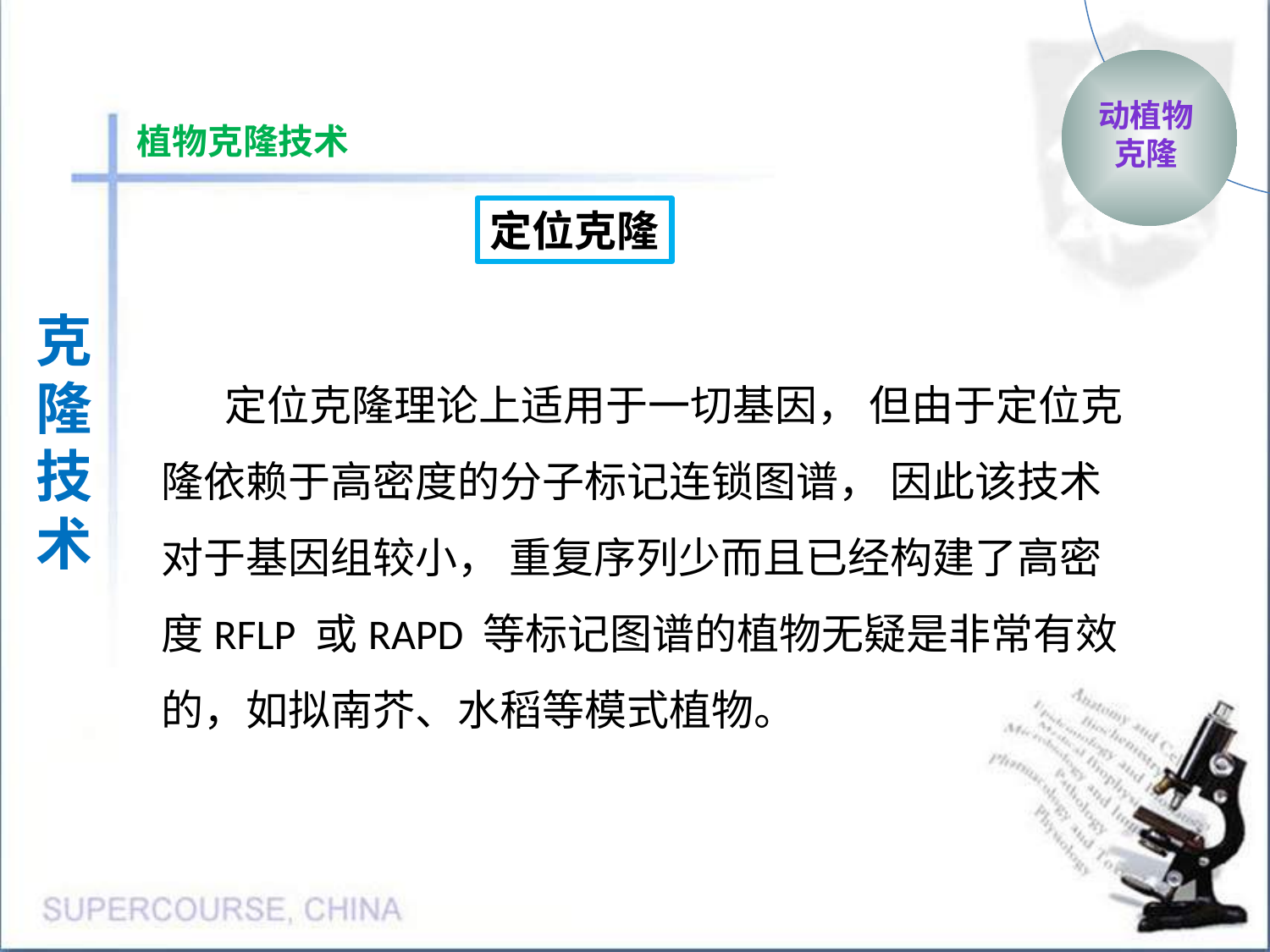

动植物
克隆
植物克隆技术
定位克隆
克隆
技术
定位克隆理论上适用于一切基因， 但由于定位克隆依赖于高密度的分子标记连锁图谱， 因此该技术对于基因组较小， 重复序列少而且已经构建了高密度RFLP 或RAPD 等标记图谱的植物无疑是非常有效的，如拟南芥、水稻等模式植物。